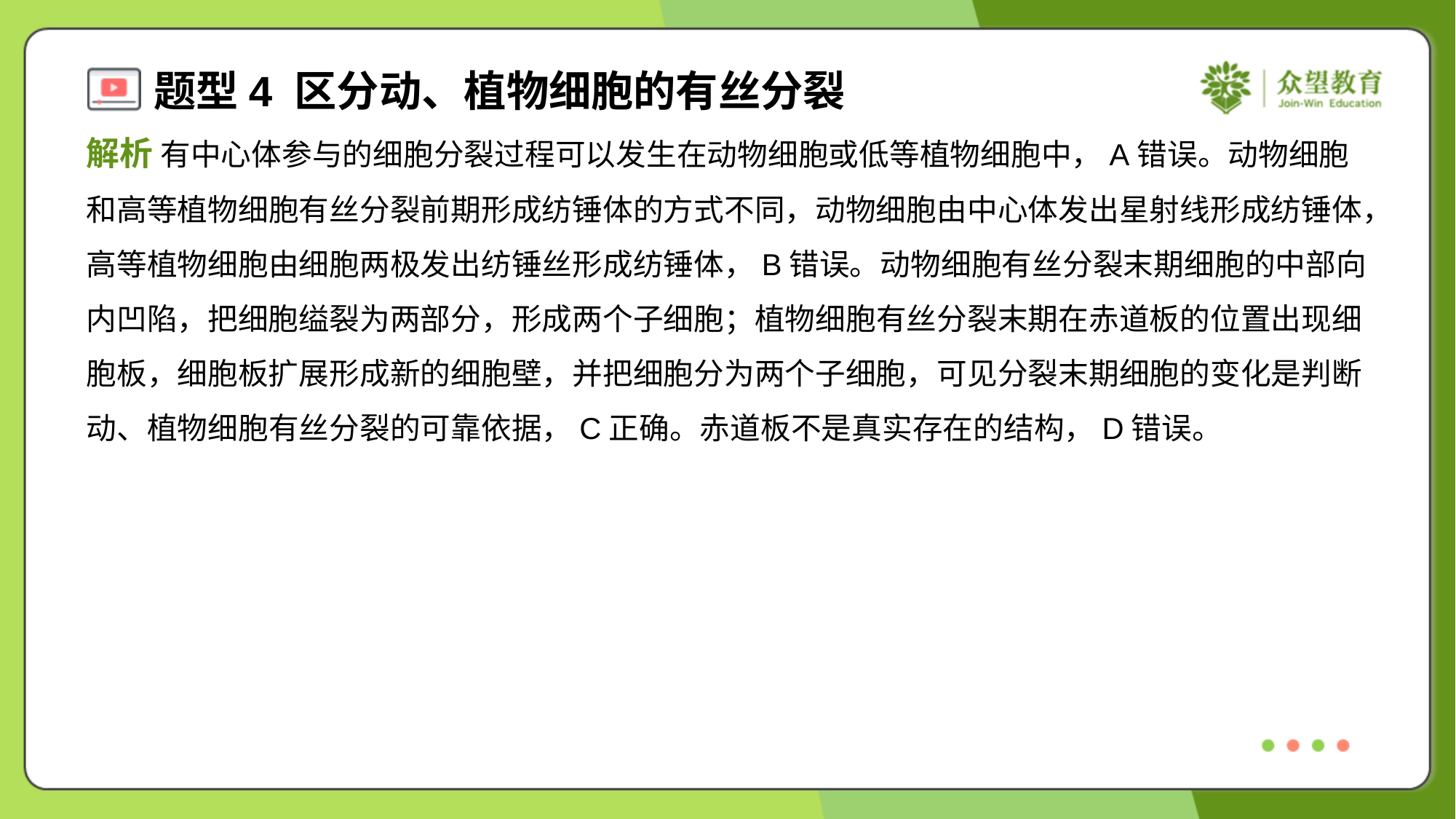

解析 有中心体参与的细胞分裂过程可以发生在动物细胞或低等植物细胞中，A错误。动物细胞
和高等植物细胞有丝分裂前期形成纺锤体的方式不同，动物细胞由中心体发出星射线形成纺锤体，
高等植物细胞由细胞两极发出纺锤丝形成纺锤体，B错误。动物细胞有丝分裂末期细胞的中部向
内凹陷，把细胞缢裂为两部分，形成两个子细胞；植物细胞有丝分裂末期在赤道板的位置出现细
胞板，细胞板扩展形成新的细胞壁，并把细胞分为两个子细胞，可见分裂末期细胞的变化是判断
动、植物细胞有丝分裂的可靠依据，C正确。赤道板不是真实存在的结构，D错误。